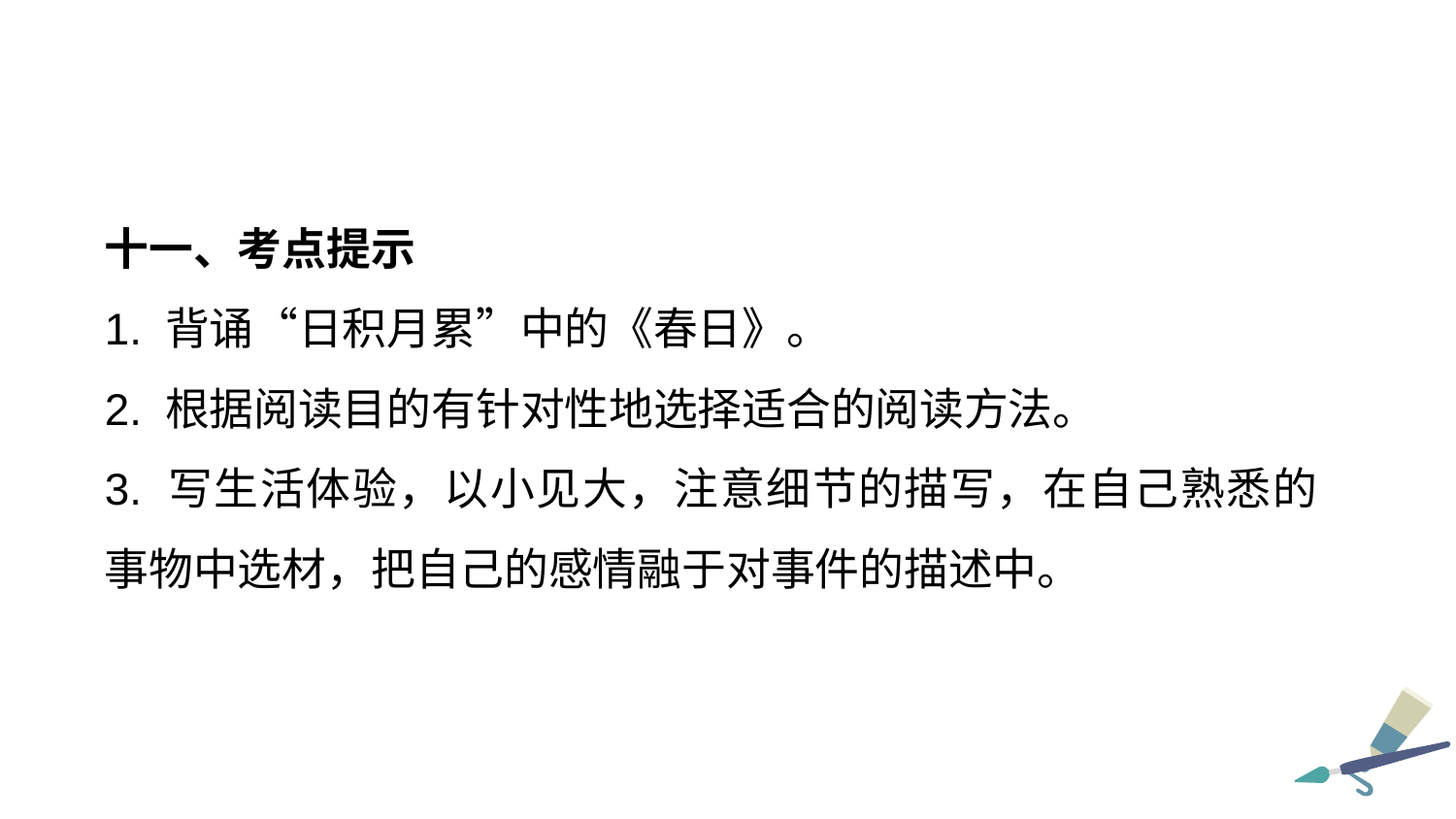

十一、考点提示
1. 背诵“日积月累”中的《春日》。
2. 根据阅读目的有针对性地选择适合的阅读方法。
3. 写生活体验，以小见大，注意细节的描写，在自己熟悉的事物中选材，把自己的感情融于对事件的描述中。